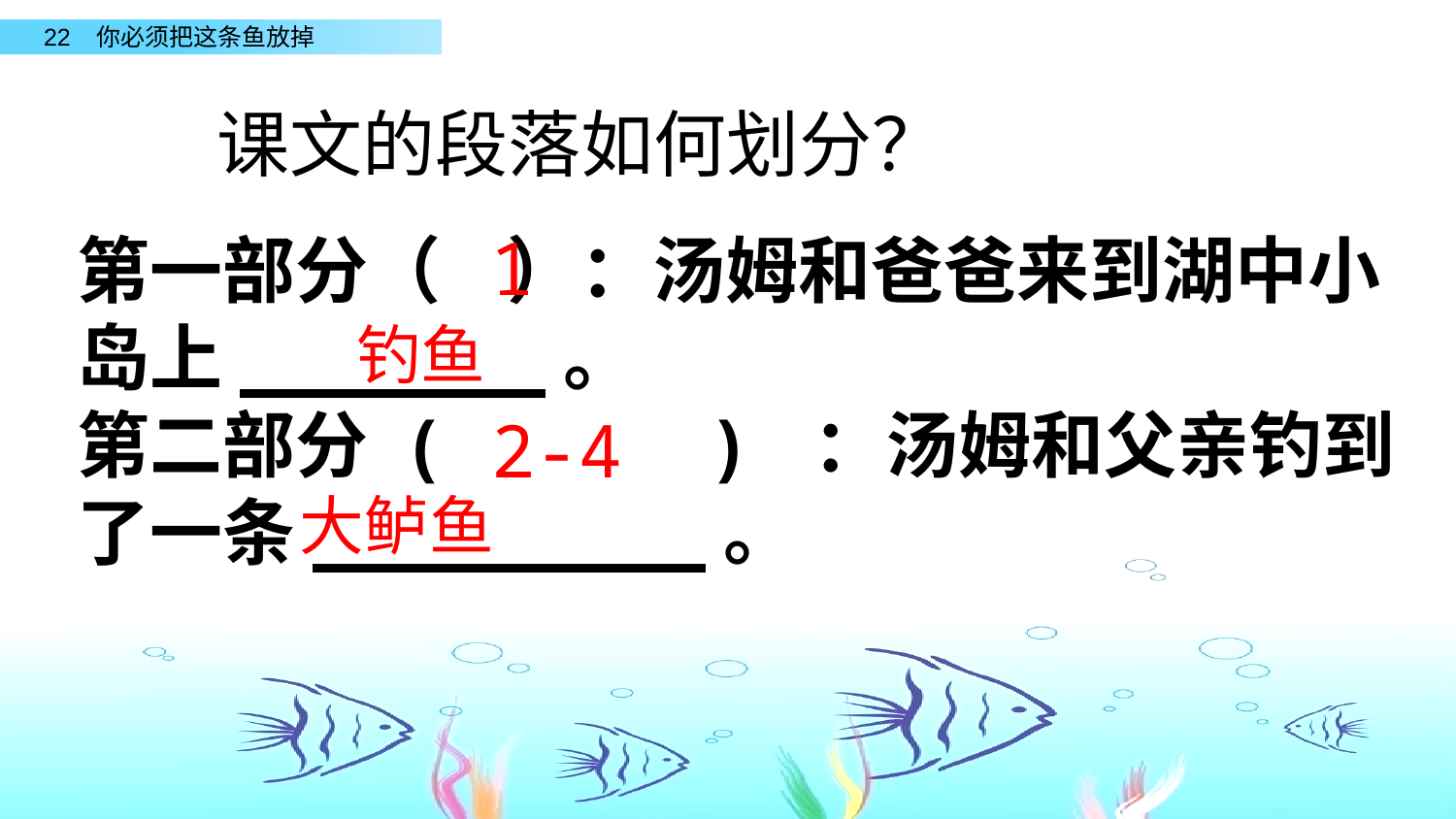

课文的段落如何划分？
1
第一部分（    ）：汤姆和爸爸来到湖中小岛上_______。
第二部分 (      ) ：汤姆和父亲钓到了一条_________。
钓鱼
2-4
大鲈鱼